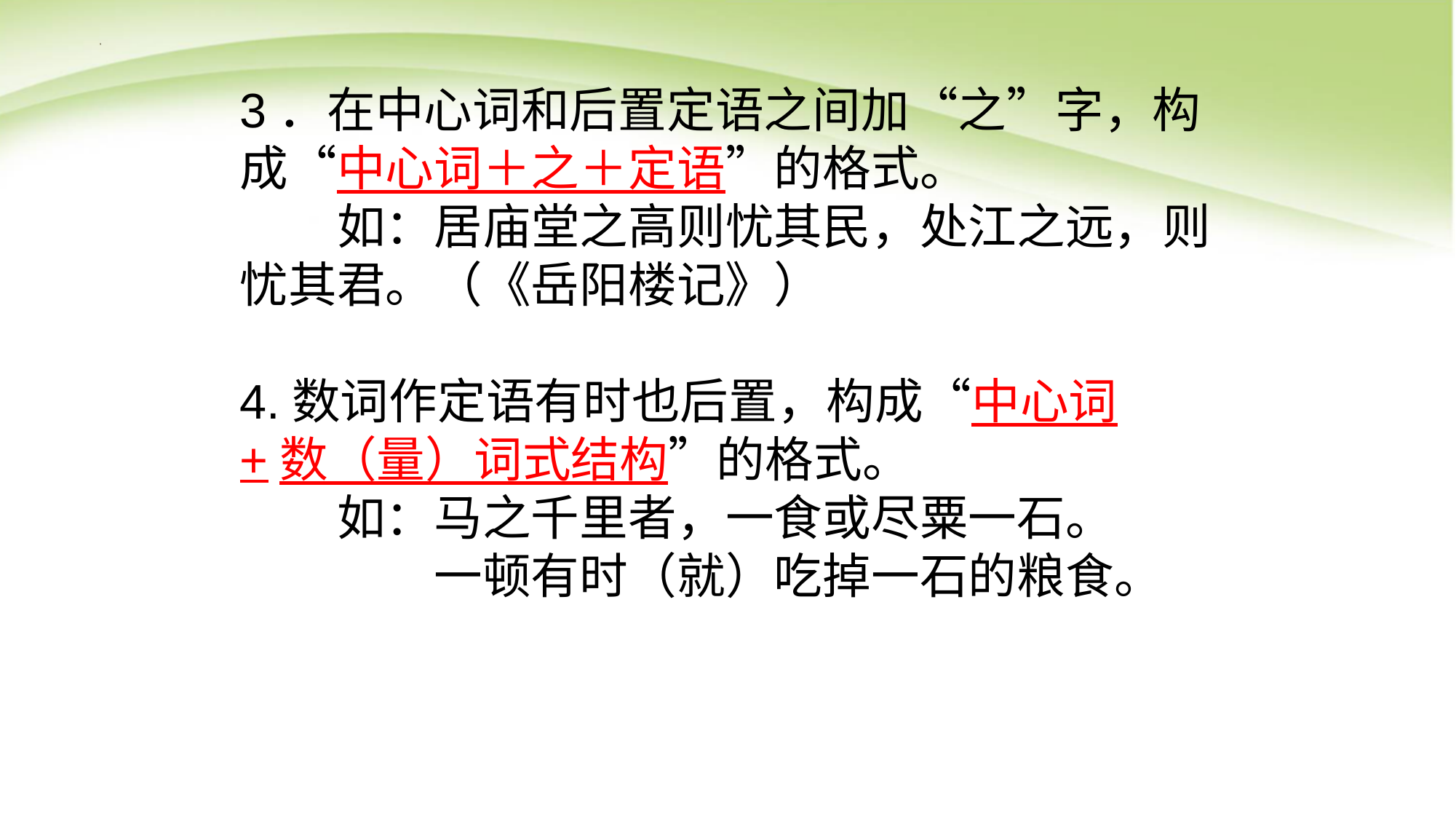

3．在中心词和后置定语之间加“之”字，构成“中心词＋之＋定语”的格式。
　　如：居庙堂之高则忧其民，处江之远，则忧其君。（《岳阳楼记》）

4.数词作定语有时也后置，构成“中心词+数（量）词式结构”的格式。
　　如：马之千里者，一食或尽粟一石。
　　　　一顿有时（就）吃掉一石的粮食。